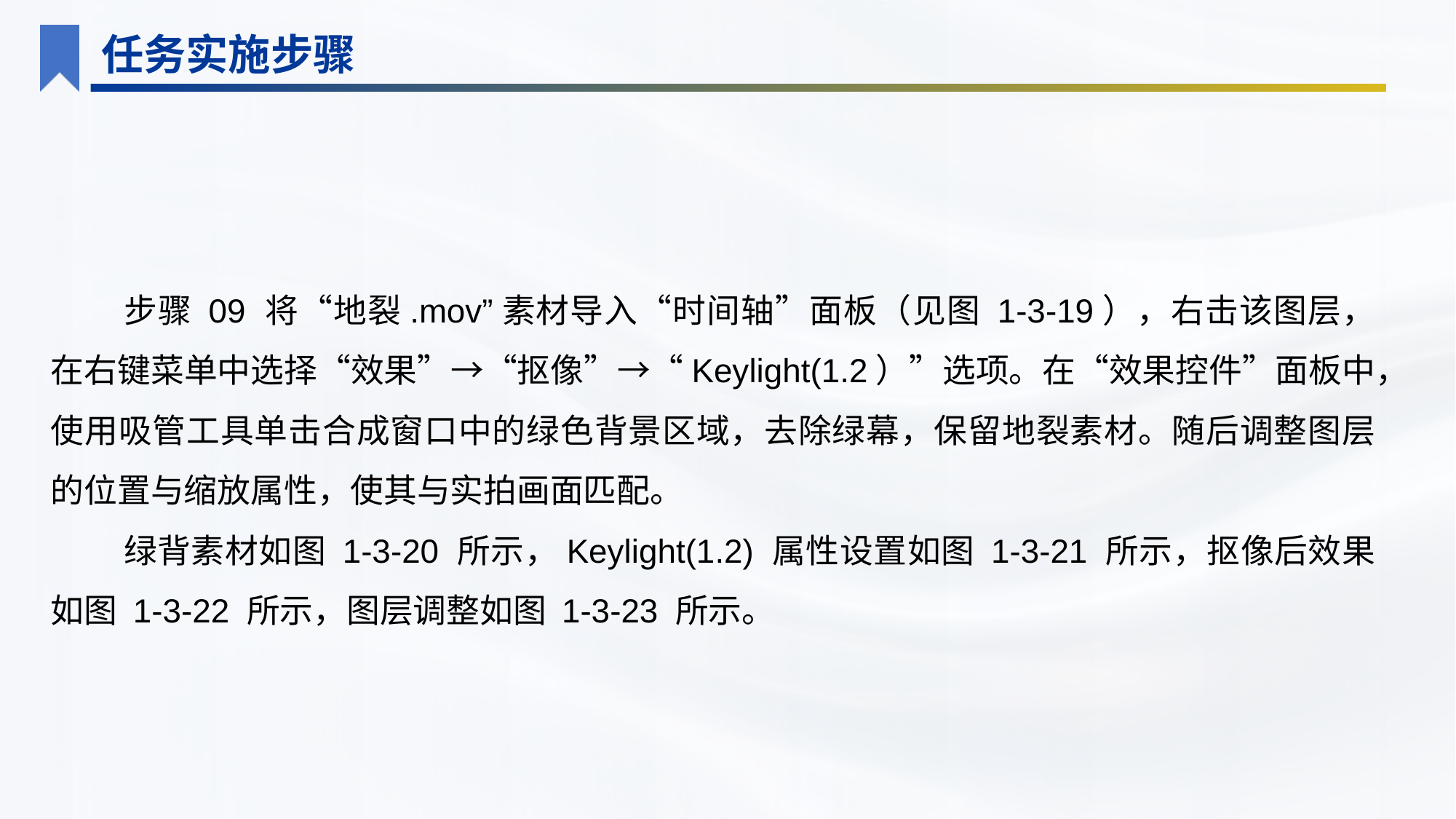

任务实施步骤
步骤 09 将“地裂.mov”素材导入“时间轴”面板（见图 1-3-19），右击该图层，在右键菜单中选择“效果”→“抠像”→“Keylight(1.2）”选项。在“效果控件”面板中，使用吸管工具单击合成窗口中的绿色背景区域，去除绿幕，保留地裂素材。随后调整图层的位置与缩放属性，使其与实拍画面匹配。
绿背素材如图 1-3-20 所示，Keylight(1.2) 属性设置如图 1-3-21 所示，抠像后效果如图 1-3-22 所示，图层调整如图 1-3-23 所示。